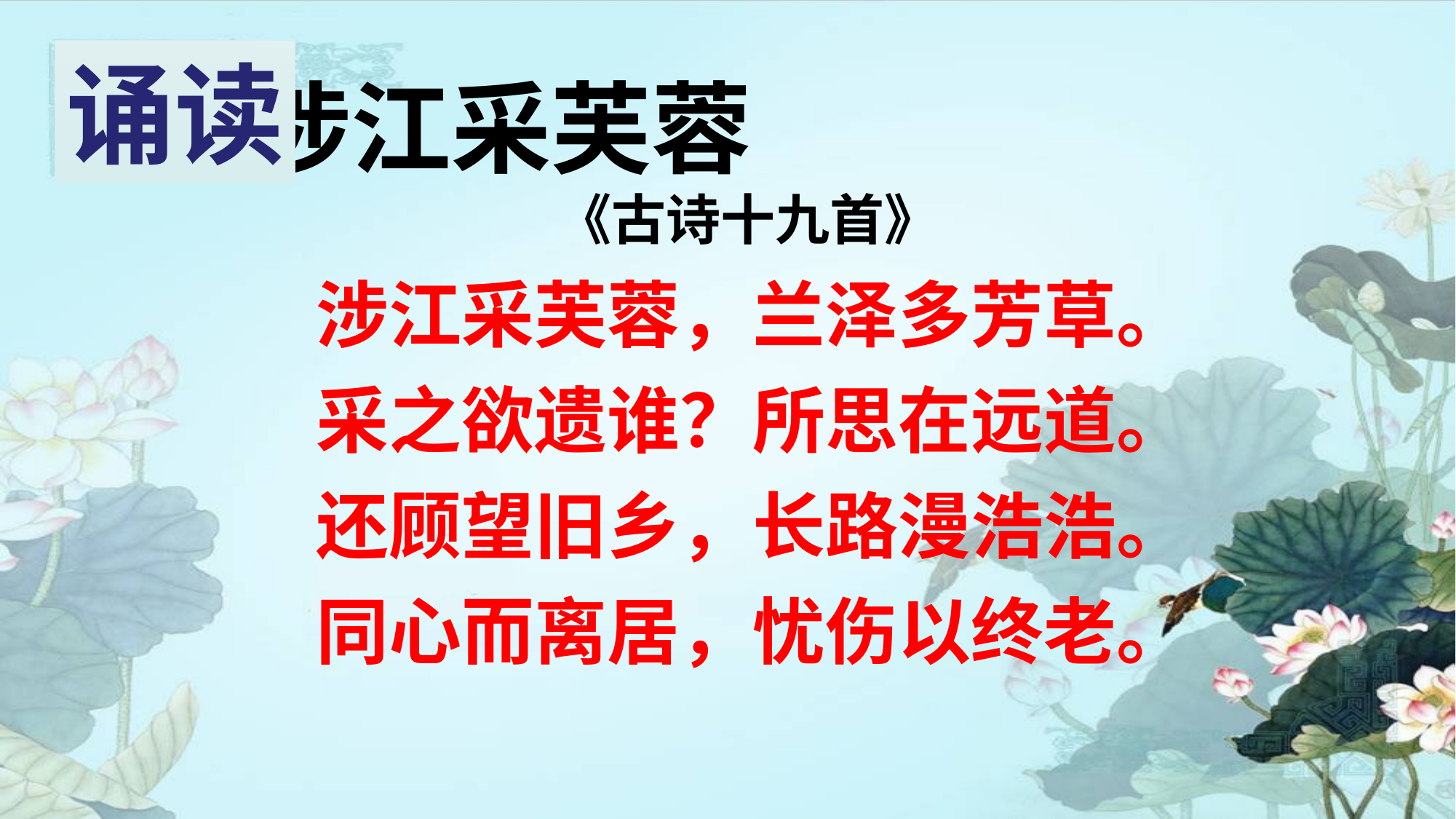

诵读
涉江采芙蓉                               《古诗十九首》
  涉江采芙蓉，兰泽多芳草。
  采之欲遗谁？所思在远道。
  还顾望旧乡，长路漫浩浩。
  同心而离居，忧伤以终老。